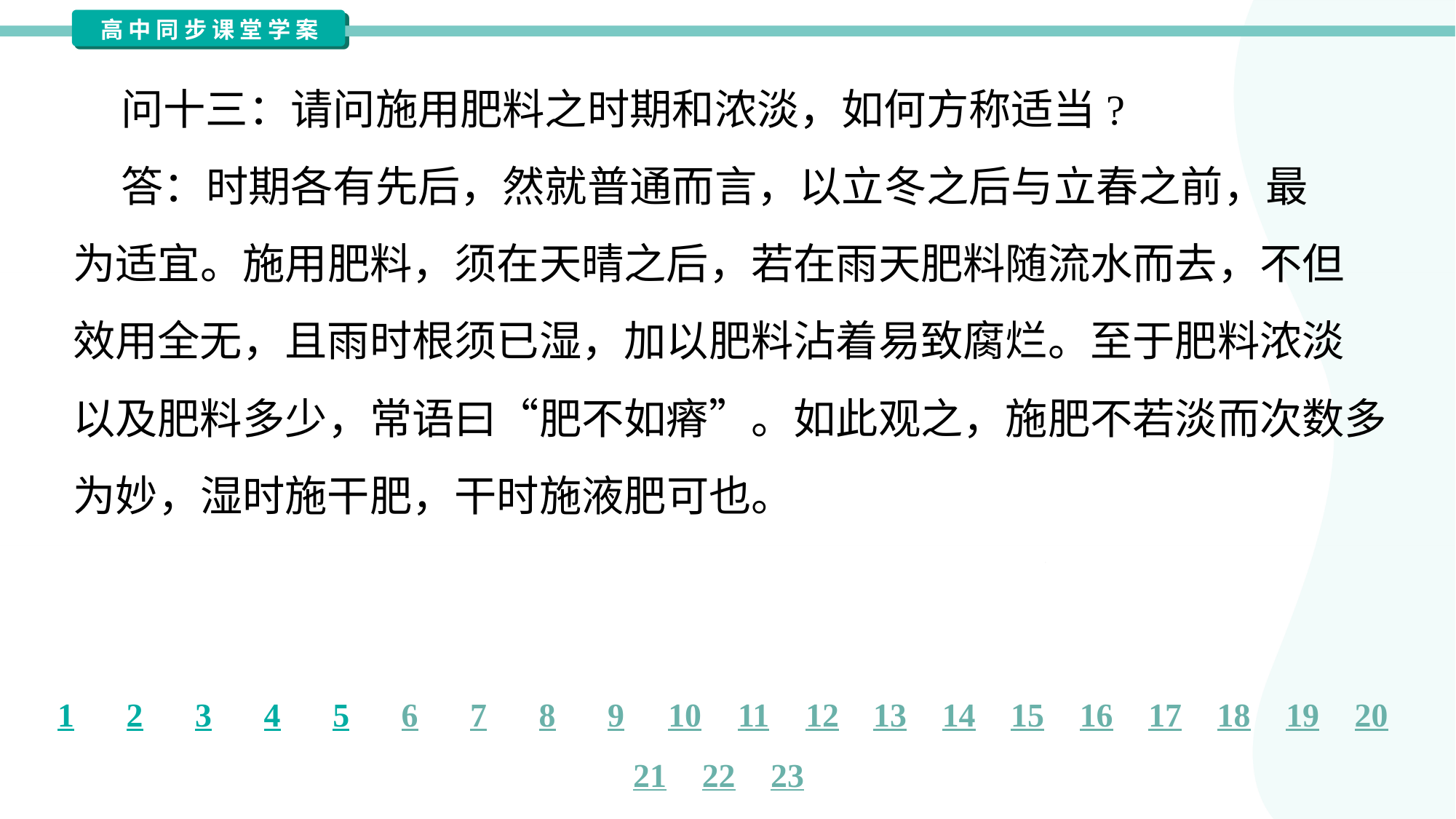

问十三：请问施用肥料之时期和浓淡，如何方称适当?
    答：时期各有先后，然就普通而言，以立冬之后与立春之前，最
为适宜。施用肥料，须在天晴之后，若在雨天肥料随流水而去，不但
效用全无，且雨时根须已湿，加以肥料沾着易致腐烂。至于肥料浓淡
以及肥料多少，常语曰“肥不如瘠”。如此观之，施肥不若淡而次数多
为妙，湿时施干肥，干时施液肥可也。